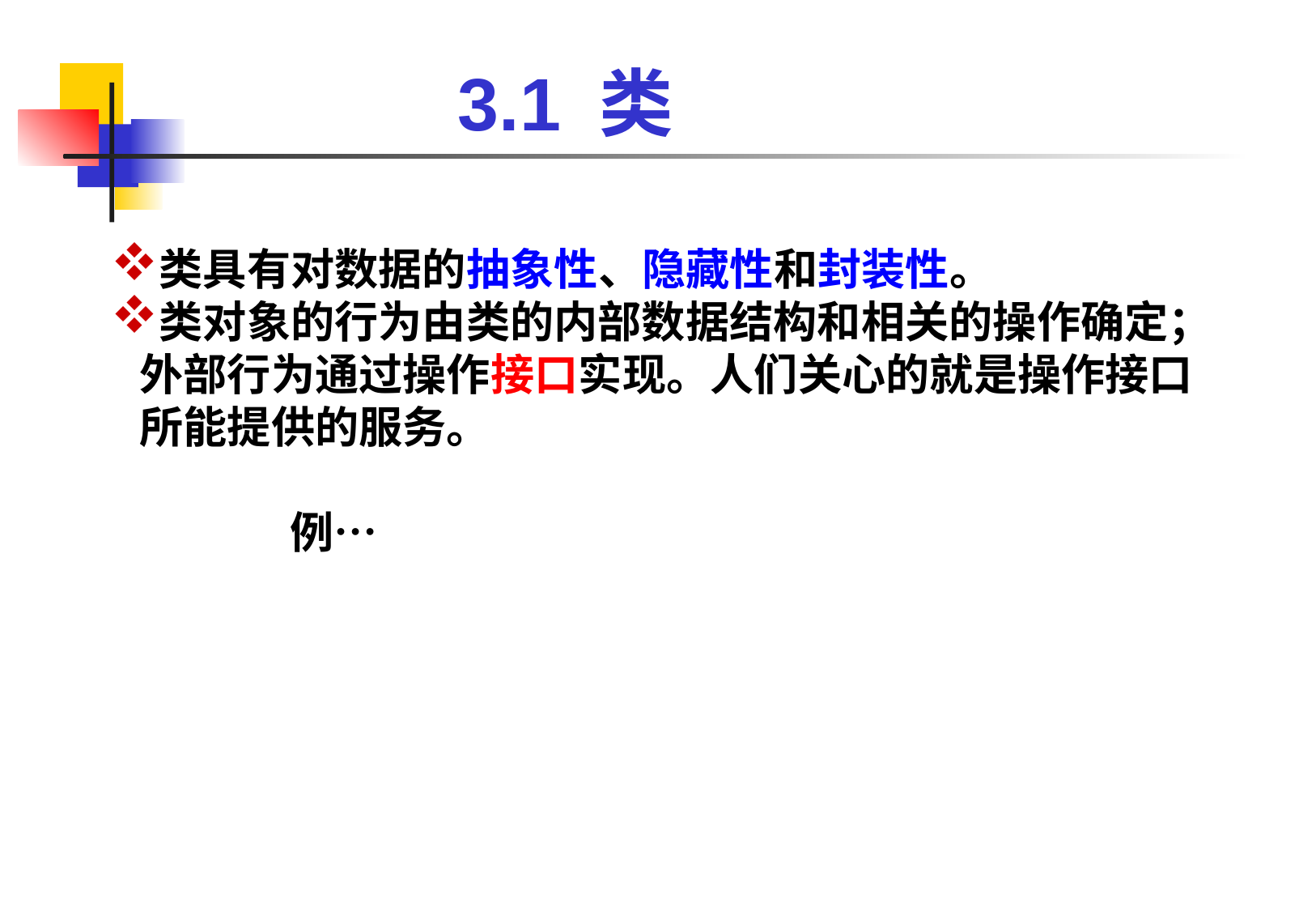

3.1 类
类具有对数据的抽象性、隐藏性和封装性。
类对象的行为由类的内部数据结构和相关的操作确定；外部行为通过操作接口实现。人们关心的就是操作接口所能提供的服务。

                 例…